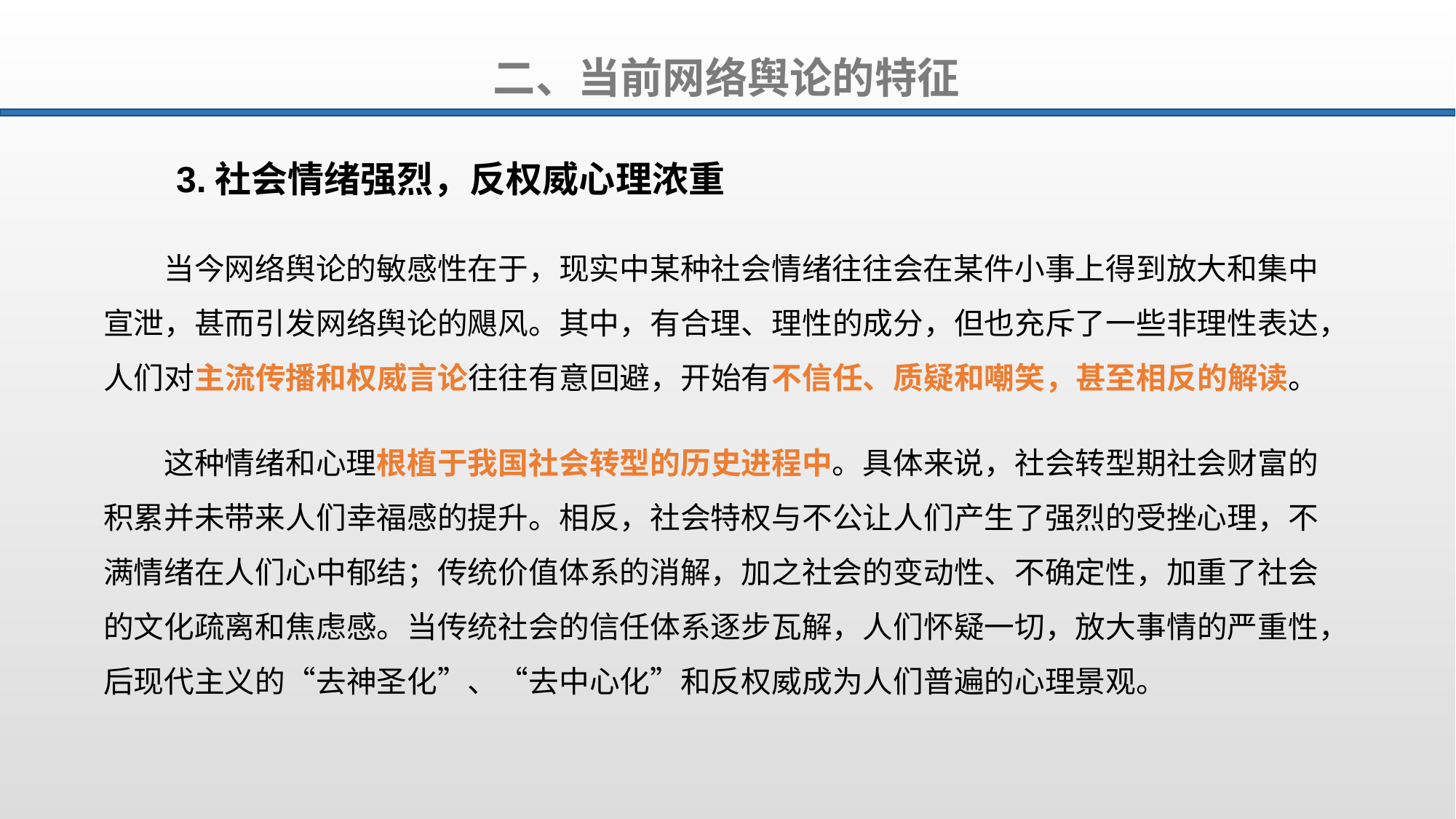

二、当前网络舆论的特征

3.社会情绪强烈，反权威心理浓重
当今网络舆论的敏感性在于，现实中某种社会情绪往往会在某件小事上得到放大和集中宣泄，甚而引发网络舆论的飓风。其中，有合理、理性的成分，但也充斥了一些非理性表达，人们对主流传播和权威言论往往有意回避，开始有不信任、质疑和嘲笑，甚至相反的解读。
这种情绪和心理根植于我国社会转型的历史进程中。具体来说，社会转型期社会财富的积累并未带来人们幸福感的提升。相反，社会特权与不公让人们产生了强烈的受挫心理，不满情绪在人们心中郁结；传统价值体系的消解，加之社会的变动性、不确定性，加重了社会的文化疏离和焦虑感。当传统社会的信任体系逐步瓦解，人们怀疑一切，放大事情的严重性，后现代主义的“去神圣化”、“去中心化”和反权威成为人们普遍的心理景观。